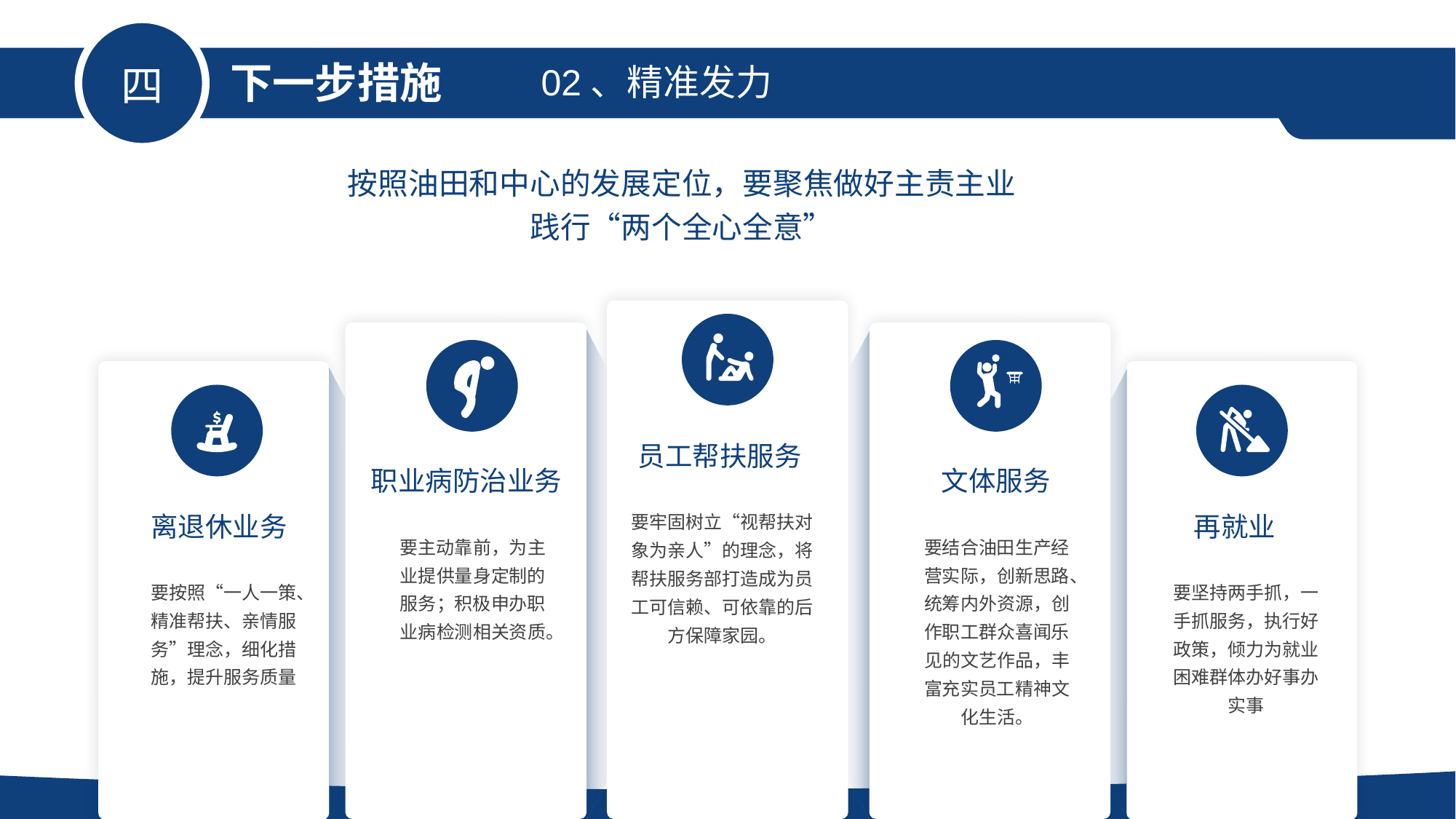

下一步措施
02、精准发力
四
按照油田和中心的发展定位，要聚焦做好主责主业
践行“两个全心全意”

员工帮扶服务
职业病防治业务
文体服务
要牢固树立“视帮扶对象为亲人”的理念，将帮扶服务部打造成为员工可信赖、可依靠的后方保障家园。
离退休业务
再就业
要主动靠前，为主业提供量身定制的服务；积极申办职业病检测相关资质。
要结合油田生产经营实际，创新思路、统筹内外资源，创作职工群众喜闻乐见的文艺作品，丰富充实员工精神文化生活。

要按照“一人一策、精准帮扶、亲情服务”理念，细化措施，提升服务质量
要坚持两手抓，一手抓服务，执行好政策，倾力为就业困难群体办好事办实事